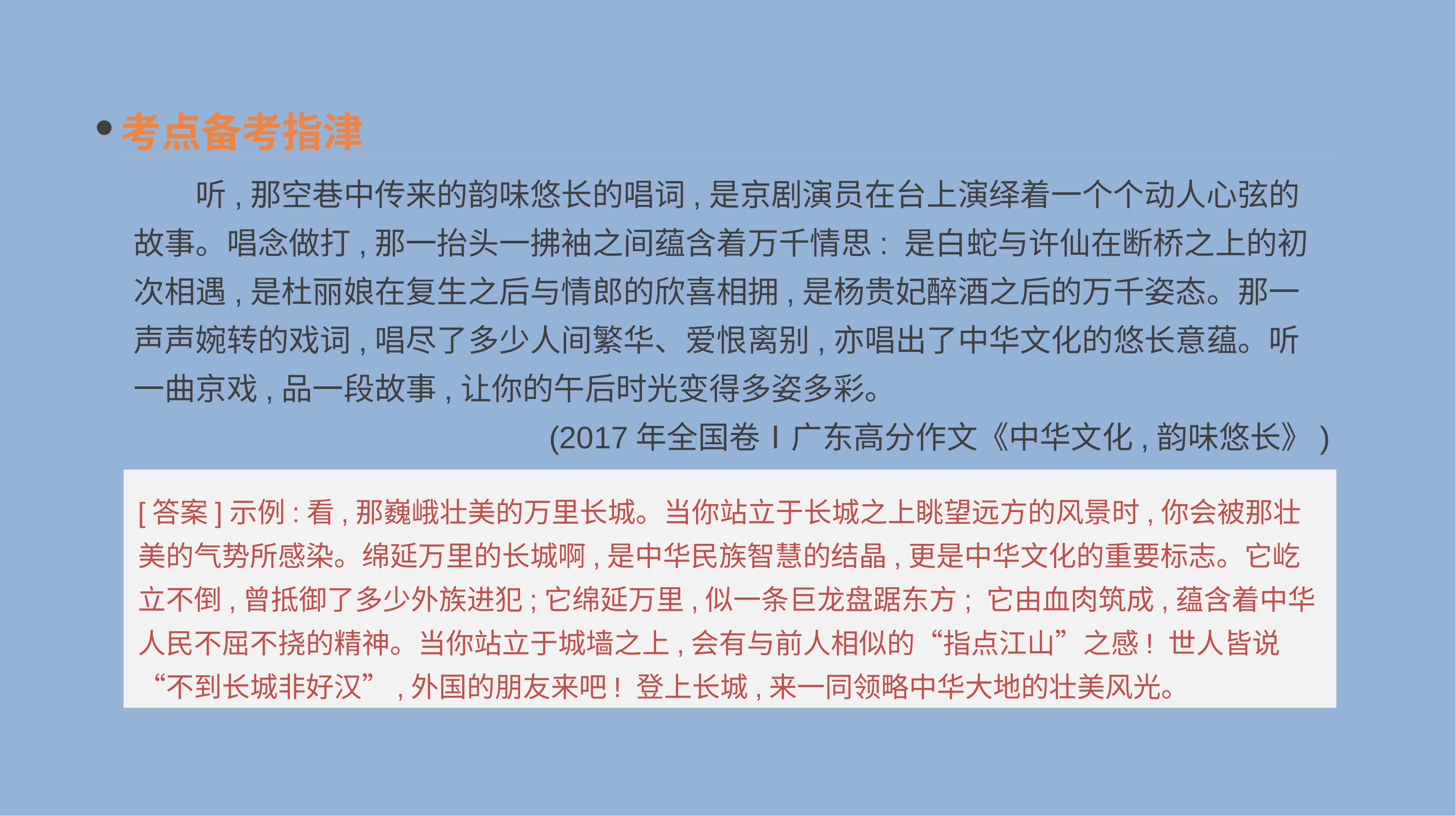

考点备考指津

　　听,那空巷中传来的韵味悠长的唱词,是京剧演员在台上演绎着一个个动人心弦的故事。唱念做打,那一抬头一拂袖之间蕴含着万千情思: 是白蛇与许仙在断桥之上的初次相遇,是杜丽娘在复生之后与情郎的欣喜相拥,是杨贵妃醉酒之后的万千姿态。那一声声婉转的戏词,唱尽了多少人间繁华、爱恨离别,亦唱出了中华文化的悠长意蕴。听一曲京戏,品一段故事,让你的午后时光变得多姿多彩。
(2017年全国卷Ⅰ广东高分作文《中华文化,韵味悠长》)

[答案]示例:看,那巍峨壮美的万里长城。当你站立于长城之上眺望远方的风景时,你会被那壮美的气势所感染。绵延万里的长城啊,是中华民族智慧的结晶,更是中华文化的重要标志。它屹立不倒,曾抵御了多少外族进犯;它绵延万里,似一条巨龙盘踞东方; 它由血肉筑成,蕴含着中华人民不屈不挠的精神。当你站立于城墙之上,会有与前人相似的“指点江山”之感! 世人皆说“不到长城非好汉”,外国的朋友来吧! 登上长城,来一同领略中华大地的壮美风光。